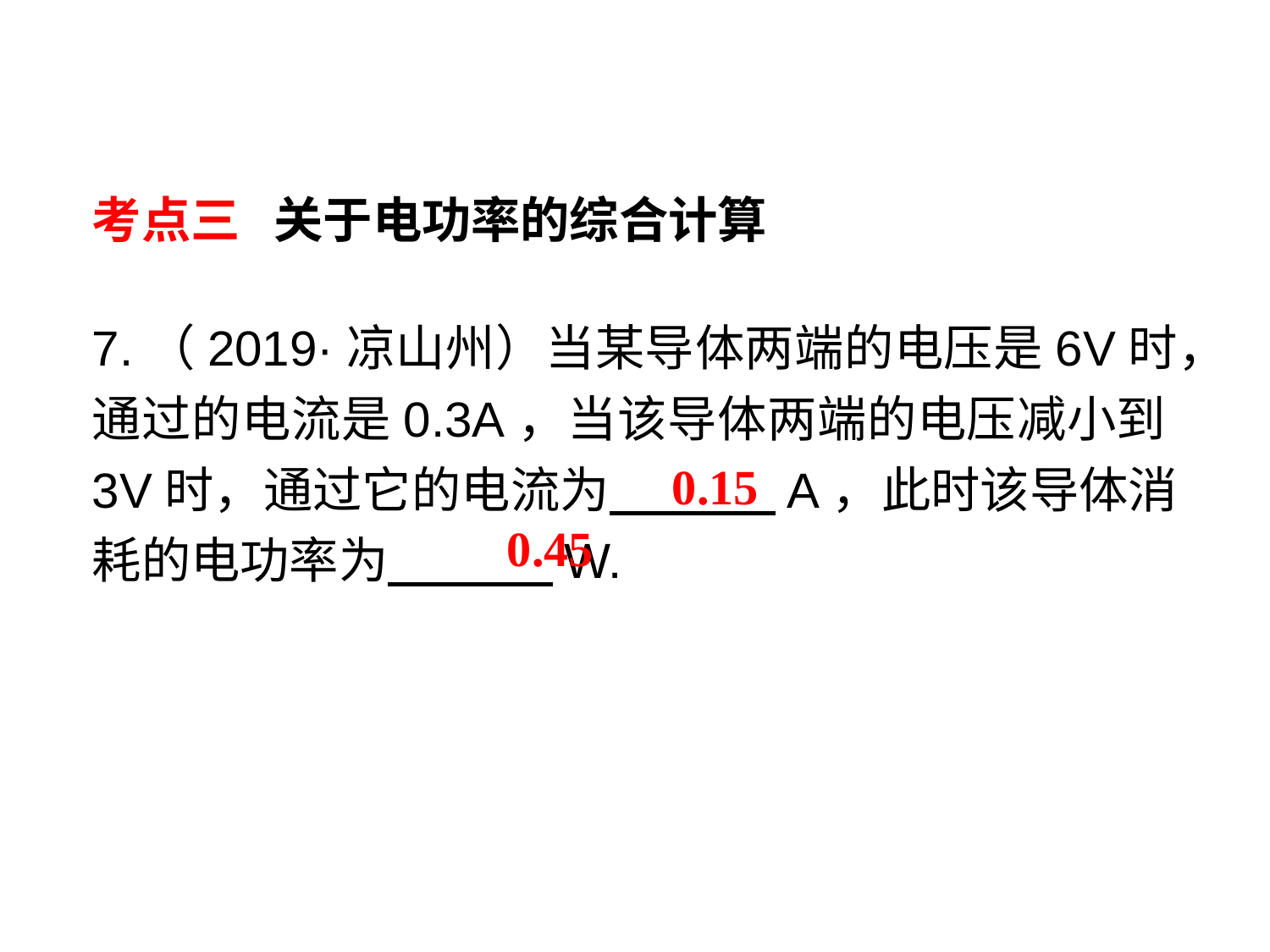

考点三   关于电功率的综合计算
7.（2019·凉山州）当某导体两端的电压是6V时，通过的电流是0.3A，当该导体两端的电压减小到3V时，通过它的电流为　      　A，此时该导体消耗的电功率为　      　W.
0.15
0.45